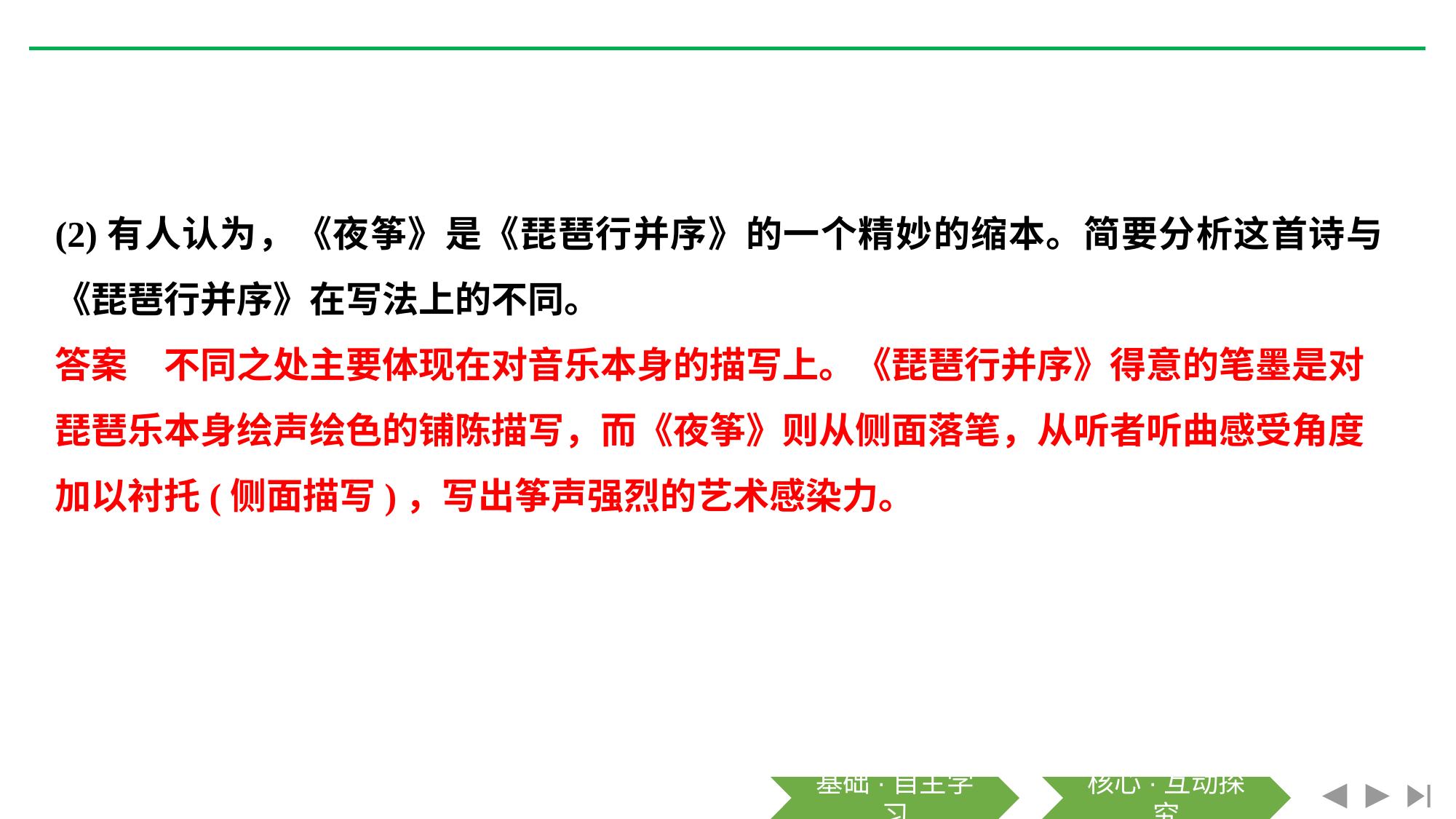

(2)有人认为，《夜筝》是《琵琶行并序》的一个精妙的缩本。简要分析这首诗与《琵琶行并序》在写法上的不同。
答案　不同之处主要体现在对音乐本身的描写上。《琵琶行并序》得意的笔墨是对琵琶乐本身绘声绘色的铺陈描写，而《夜筝》则从侧面落笔，从听者听曲感受角度加以衬托(侧面描写)，写出筝声强烈的艺术感染力。